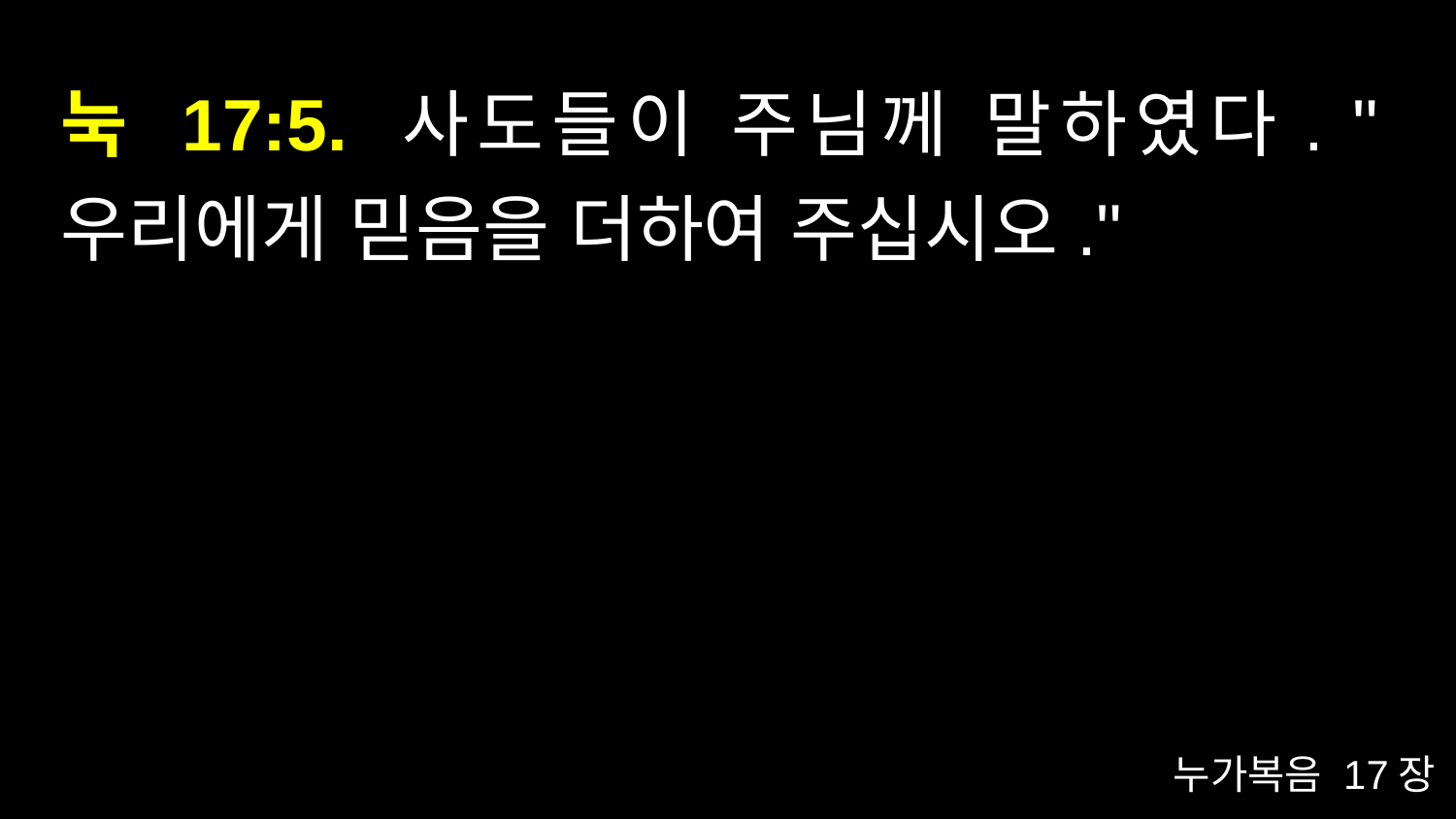

# 눅 17:5. 사도들이 주님께 말하였다. "우리에게 믿음을 더하여 주십시오."
누가복음 17장